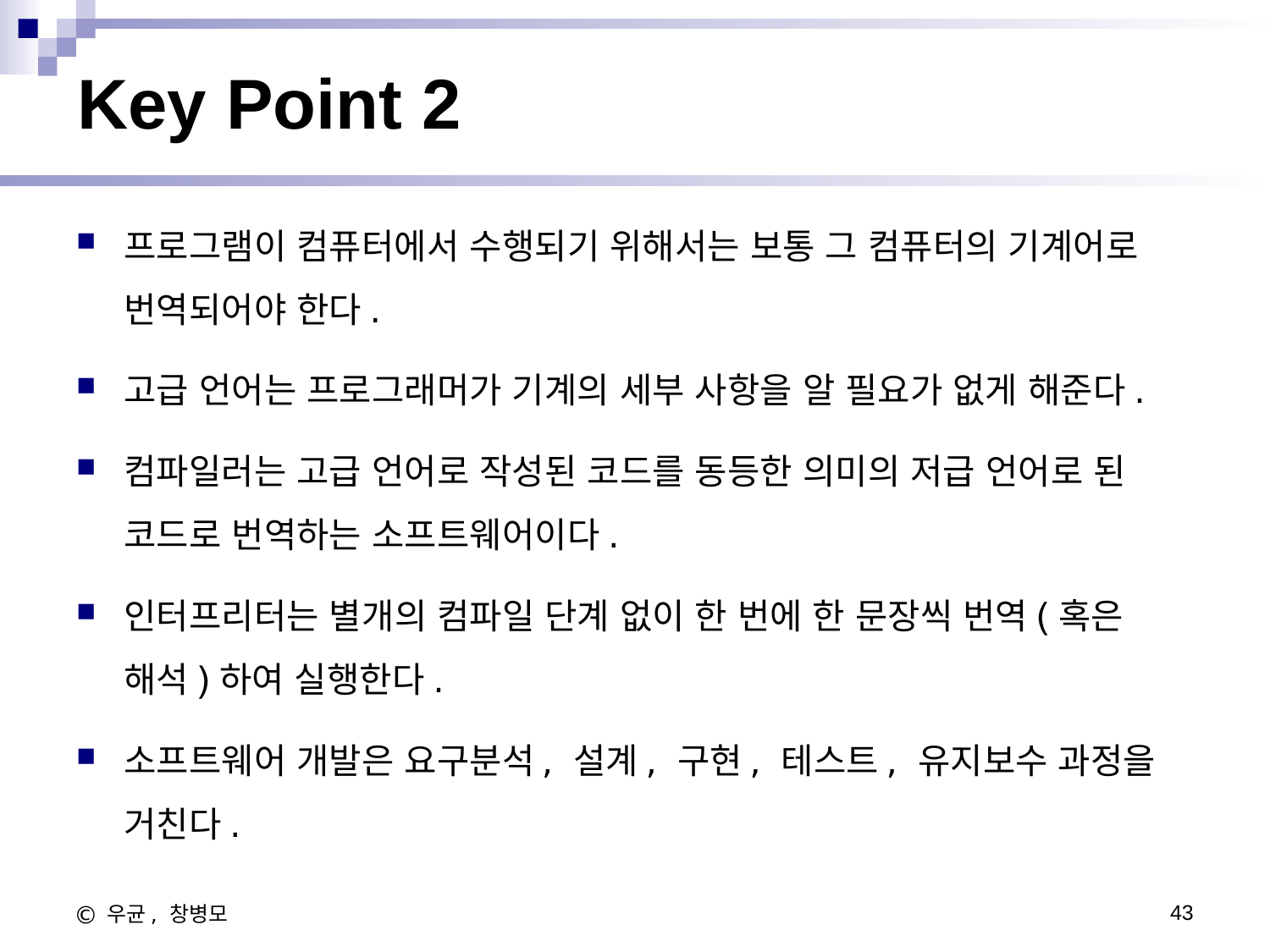

# Key Point 2
프로그램이 컴퓨터에서 수행되기 위해서는 보통 그 컴퓨터의 기계어로 번역되어야 한다.
고급 언어는 프로그래머가 기계의 세부 사항을 알 필요가 없게 해준다.
컴파일러는 고급 언어로 작성된 코드를 동등한 의미의 저급 언어로 된 코드로 번역하는 소프트웨어이다.
인터프리터는 별개의 컴파일 단계 없이 한 번에 한 문장씩 번역(혹은 해석)하여 실행한다.
소프트웨어 개발은 요구분석, 설계, 구현, 테스트, 유지보수 과정을 거친다.
© 우균, 창병모
43